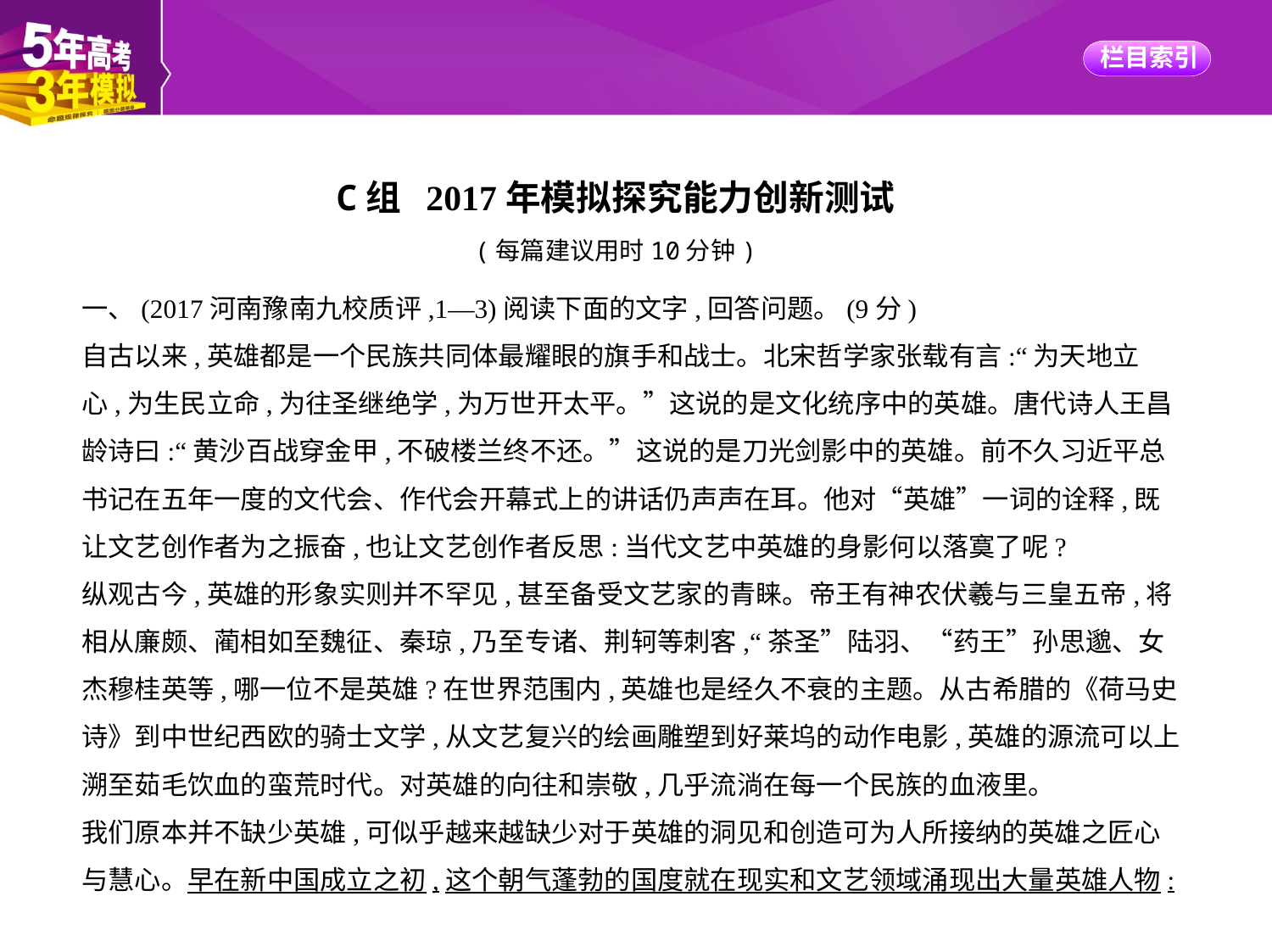

C组  2017年模拟探究能力创新测试
(每篇建议用时10分钟)
一、(2017河南豫南九校质评,1—3)阅读下面的文字,回答问题。(9分)
自古以来,英雄都是一个民族共同体最耀眼的旗手和战士。北宋哲学家张载有言:“为天地立
心,为生民立命,为往圣继绝学,为万世开太平。”这说的是文化统序中的英雄。唐代诗人王昌
龄诗曰:“黄沙百战穿金甲,不破楼兰终不还。”这说的是刀光剑影中的英雄。前不久习近平总
书记在五年一度的文代会、作代会开幕式上的讲话仍声声在耳。他对“英雄”一词的诠释,既
让文艺创作者为之振奋,也让文艺创作者反思:当代文艺中英雄的身影何以落寞了呢?
纵观古今,英雄的形象实则并不罕见,甚至备受文艺家的青睐。帝王有神农伏羲与三皇五帝,将
相从廉颇、蔺相如至魏征、秦琼,乃至专诸、荆轲等刺客,“茶圣”陆羽、“药王”孙思邈、女
杰穆桂英等,哪一位不是英雄?在世界范围内,英雄也是经久不衰的主题。从古希腊的《荷马史
诗》到中世纪西欧的骑士文学,从文艺复兴的绘画雕塑到好莱坞的动作电影,英雄的源流可以上
溯至茹毛饮血的蛮荒时代。对英雄的向往和崇敬,几乎流淌在每一个民族的血液里。
我们原本并不缺少英雄,可似乎越来越缺少对于英雄的洞见和创造可为人所接纳的英雄之匠心
与慧心。早在新中国成立之初,这个朝气蓬勃的国度就在现实和文艺领域涌现出大量英雄人物: